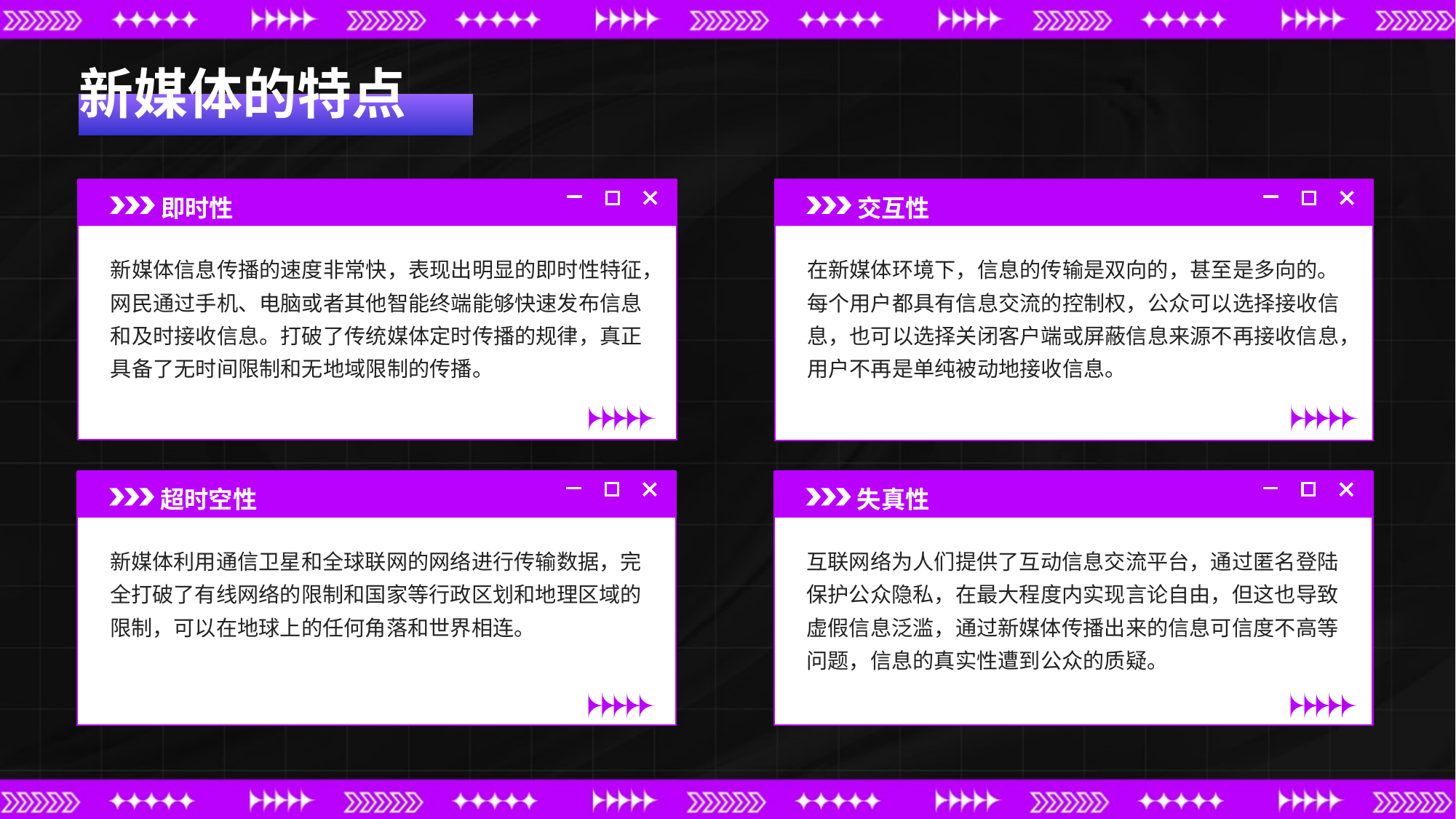

新媒体的特点

即时性

交互性

新媒体信息传播的速度非常快，表现出明显的即时性特征，网民通过手机、电脑或者其他智能终端能够快速发布信息和及时接收信息。打破了传统媒体定时传播的规律，真正具备了无时间限制和无地域限制的传播。
在新媒体环境下，信息的传输是双向的，甚至是多向的。每个用户都具有信息交流的控制权，公众可以选择接收信息，也可以选择关闭客户端或屏蔽信息来源不再接收信息，用户不再是单纯被动地接收信息。

超时空性

失真性

新媒体利用通信卫星和全球联网的网络进行传输数据，完全打破了有线网络的限制和国家等行政区划和地理区域的限制，可以在地球上的任何角落和世界相连。
互联网络为人们提供了互动信息交流平台，通过匿名登陆保护公众隐私，在最大程度内实现言论自由，但这也导致虚假信息泛滥，通过新媒体传播出来的信息可信度不高等问题，信息的真实性遭到公众的质疑。